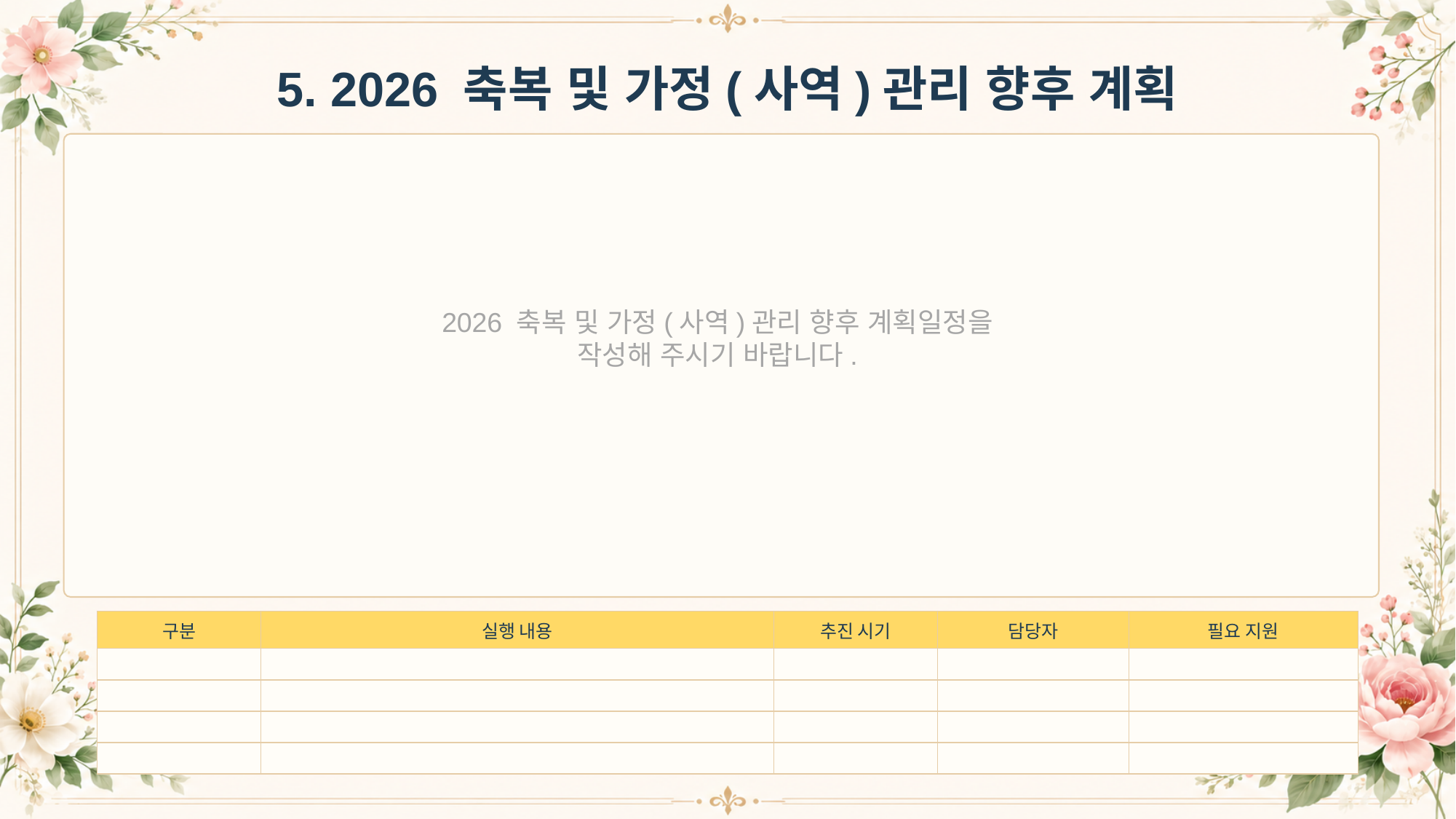

5. 2026 축복 및 가정(사역)관리 향후 계획

2026 축복 및 가정(사역)관리 향후 계획일정을
작성해 주시기 바랍니다.
| 구분 | 실행 내용 | 추진 시기 | 담당자 | 필요 지원 |
| --- | --- | --- | --- | --- |
|  |  |  |  |  |
|  |  |  |  |  |
|  |  |  |  |  |
|  |  |  |  |  |